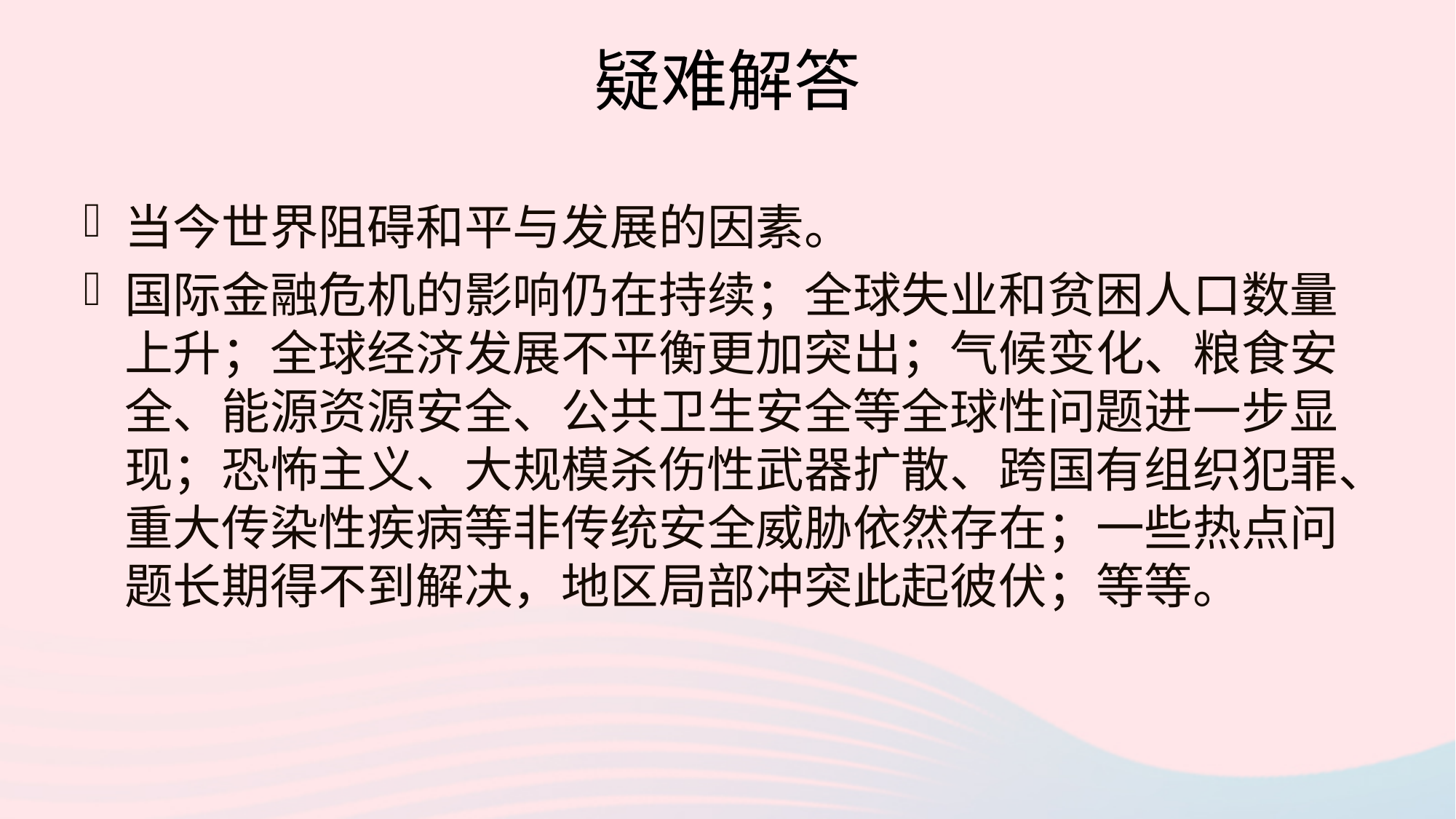

# 疑难解答
当今世界阻碍和平与发展的因素。
国际金融危机的影响仍在持续；全球失业和贫困人口数量上升；全球经济发展不平衡更加突出；气候变化、粮食安全、能源资源安全、公共卫生安全等全球性问题进一步显现；恐怖主义、大规模杀伤性武器扩散、跨国有组织犯罪、重大传染性疾病等非传统安全威胁依然存在；一些热点问题长期得不到解决，地区局部冲突此起彼伏；等等。